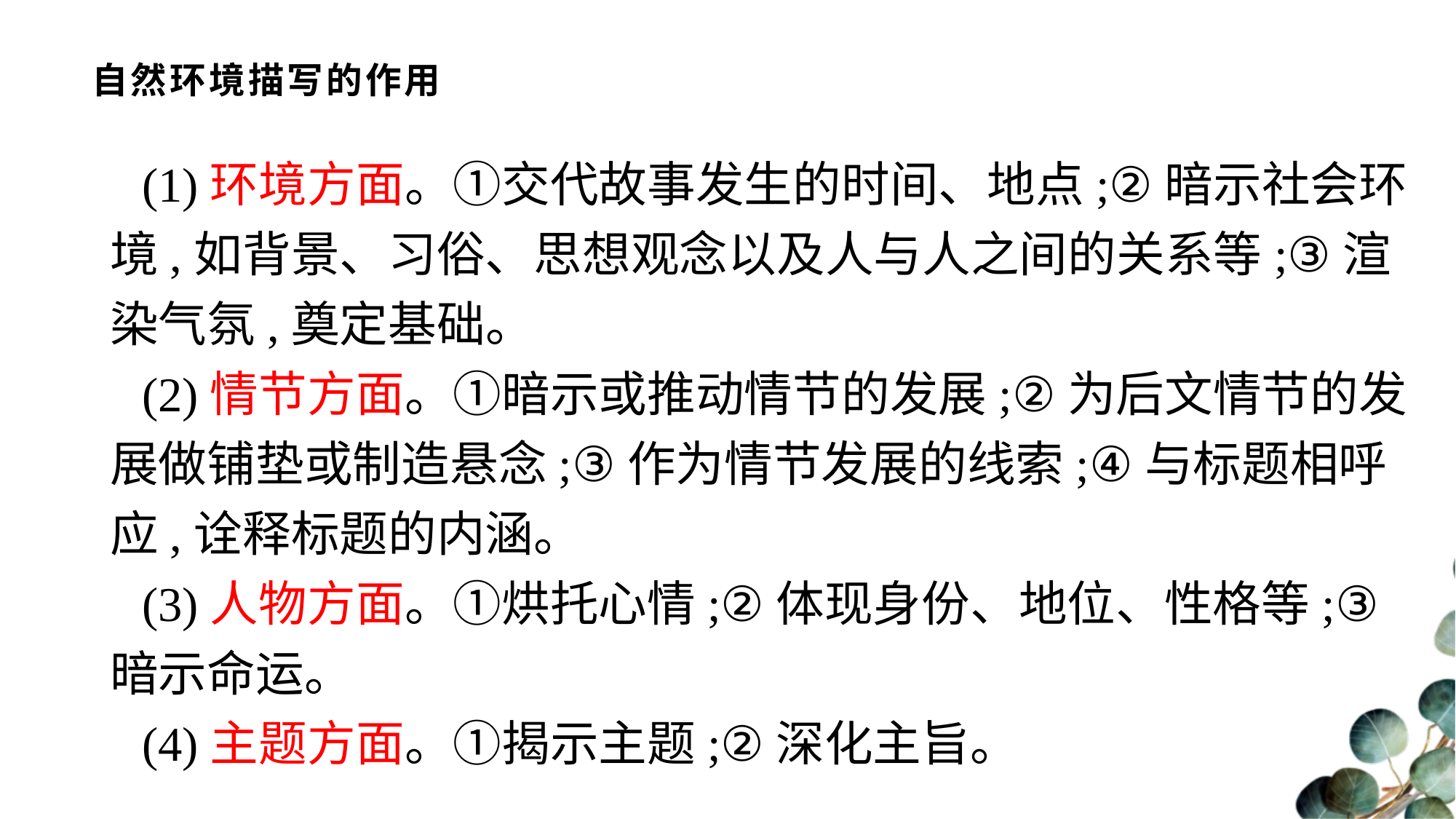

# 自然环境描写的作用
(1)环境方面。①交代故事发生的时间、地点;②暗示社会环境,如背景、习俗、思想观念以及人与人之间的关系等;③渲染气氛,奠定基础。
(2)情节方面。①暗示或推动情节的发展;②为后文情节的发展做铺垫或制造悬念;③作为情节发展的线索;④与标题相呼应,诠释标题的内涵。
(3)人物方面。①烘托心情;②体现身份、地位、性格等;③暗示命运。
(4)主题方面。①揭示主题;②深化主旨。